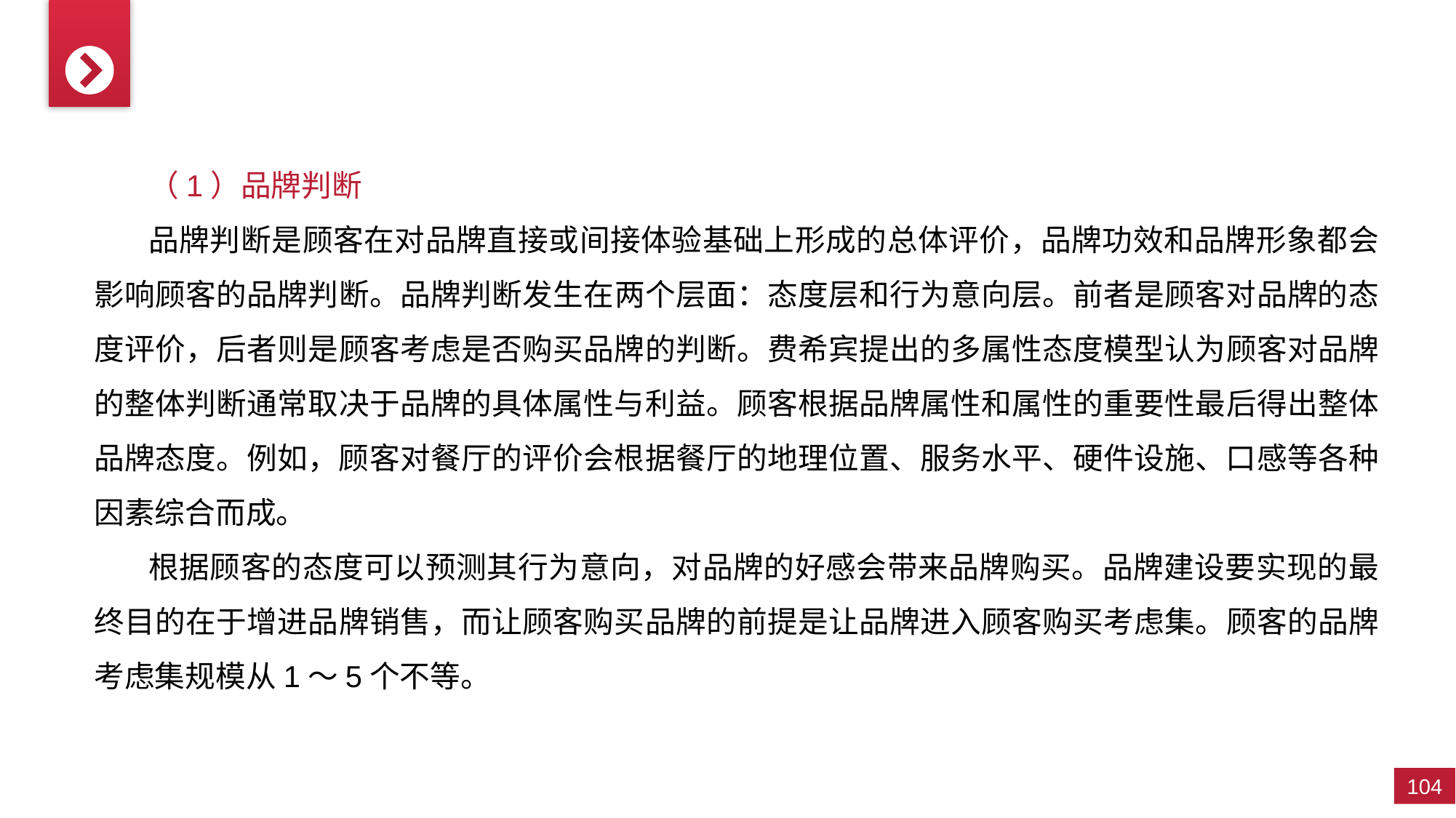

（1）品牌判断
品牌判断是顾客在对品牌直接或间接体验基础上形成的总体评价，品牌功效和品牌形象都会影响顾客的品牌判断。品牌判断发生在两个层面：态度层和行为意向层。前者是顾客对品牌的态度评价，后者则是顾客考虑是否购买品牌的判断。费希宾提出的多属性态度模型认为顾客对品牌的整体判断通常取决于品牌的具体属性与利益。顾客根据品牌属性和属性的重要性最后得出整体品牌态度。例如，顾客对餐厅的评价会根据餐厅的地理位置、服务水平、硬件设施、口感等各种因素综合而成。
根据顾客的态度可以预测其行为意向，对品牌的好感会带来品牌购买。品牌建设要实现的最终目的在于增进品牌销售，而让顾客购买品牌的前提是让品牌进入顾客购买考虑集。顾客的品牌考虑集规模从1～5个不等。